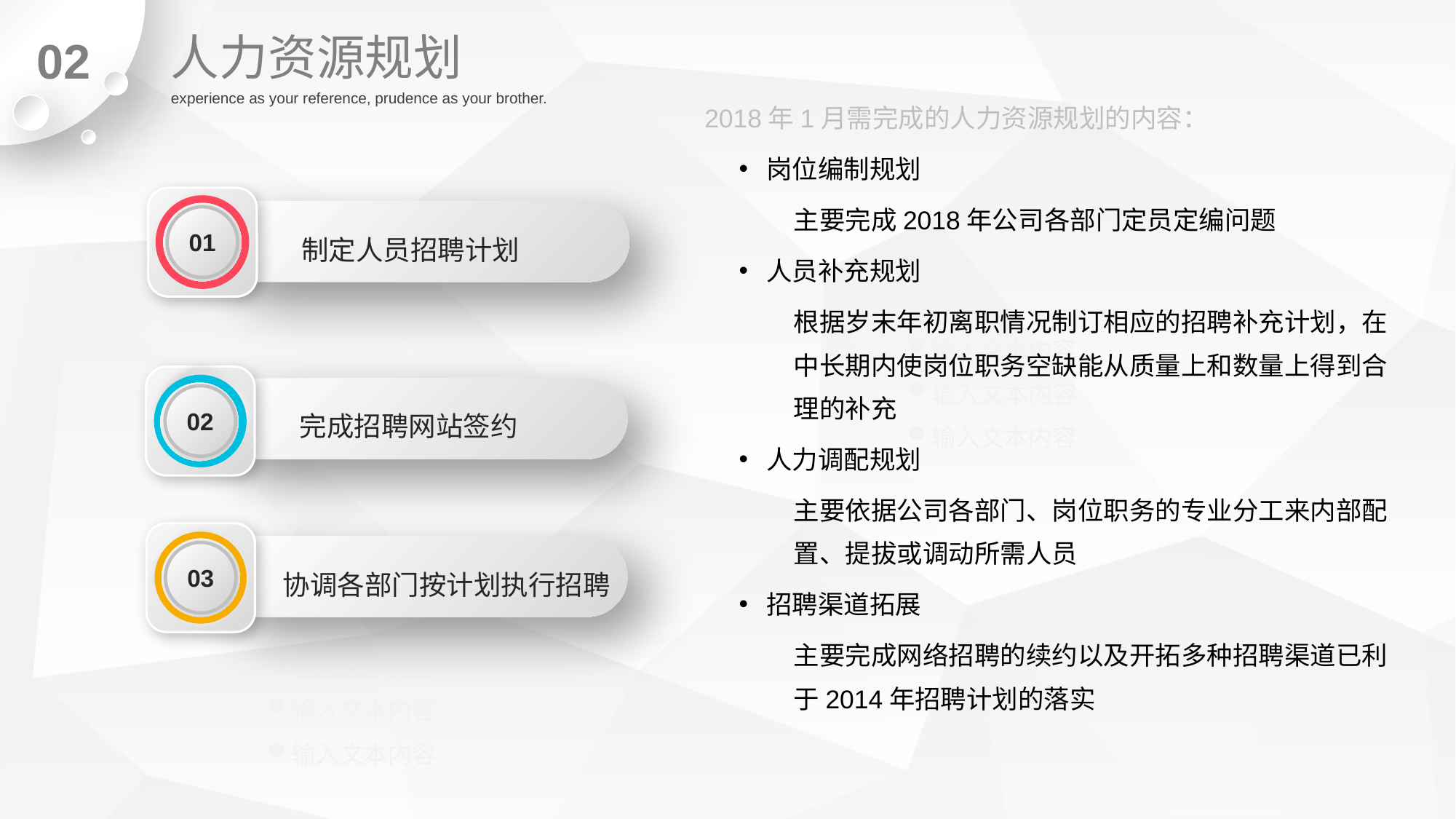

人力资源规划
02

experience as your reference, prudence as your brother.
   2018年1月需完成的人力资源规划的内容：
岗位编制规划
主要完成2018年公司各部门定员定编问题
人员补充规划
根据岁末年初离职情况制订相应的招聘补充计划，在中长期内使岗位职务空缺能从质量上和数量上得到合理的补充
人力调配规划
主要依据公司各部门、岗位职务的专业分工来内部配置、提拔或调动所需人员
招聘渠道拓展
主要完成网络招聘的续约以及开拓多种招聘渠道已利于2014年招聘计划的落实

01

制定人员招聘计划

输入文本内容
输入文本内容
输入文本内容

02

完成招聘网站签约

03

协调各部门按计划执行招聘

输入文本内容
输入文本内容
输入文本内容